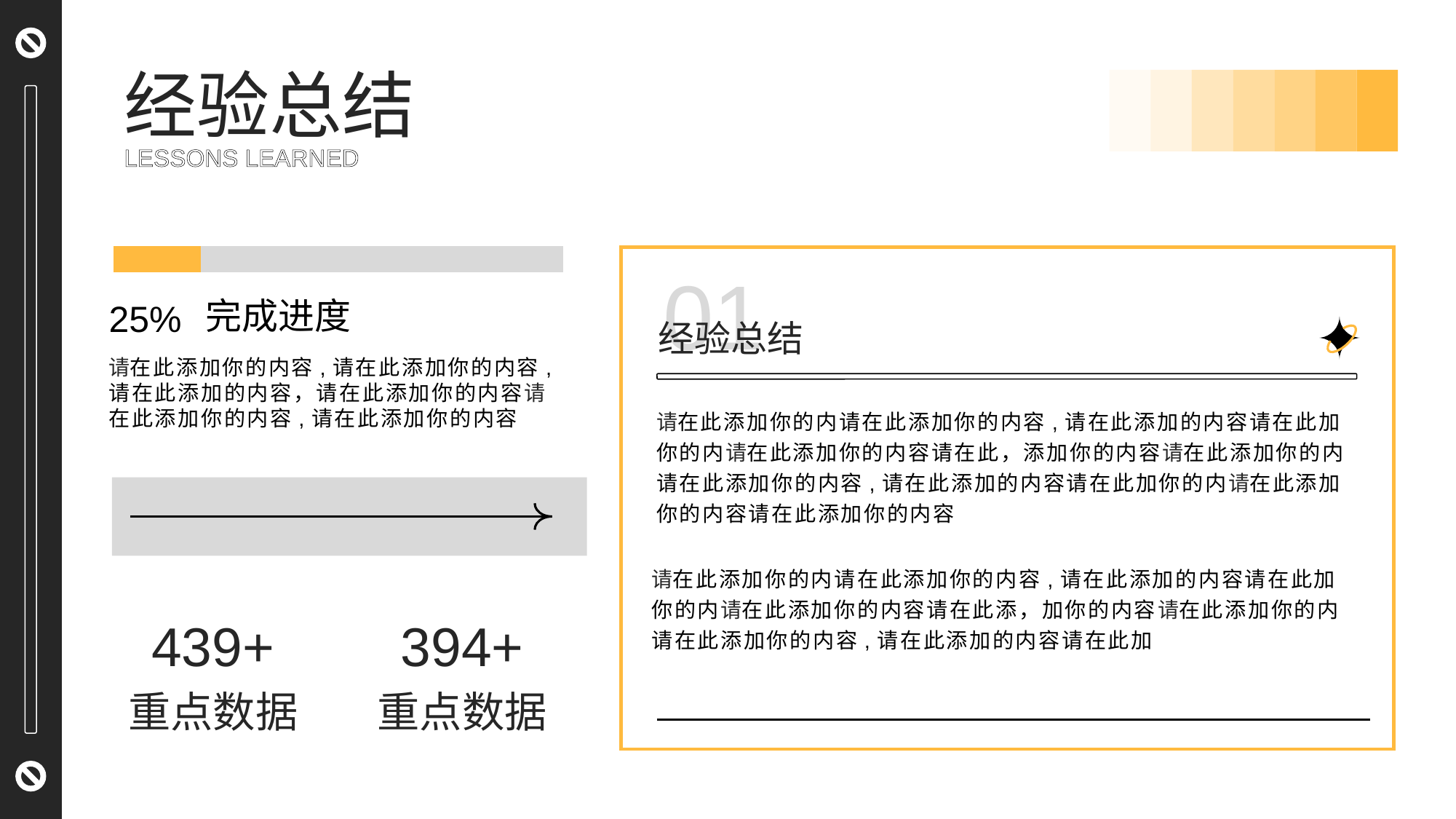

经验总结

LESSONS LEARNED

### Chart

| Category | 系列 1 | 系列 2 |
|---|---|---|
| 类别 1 | 0.24 | 1.0 |
01
完成进度
请在此添加你的内容,请在此添加你的内容,请在此添加的内容，请在此添加你的内容请在此添加你的内容,请在此添加你的内容
25%
经验总结

请在此添加你的内请在此添加你的内容,请在此添加的内容请在此加你的内请在此添加你的内容请在此，添加你的内容请在此添加你的内请在此添加你的内容,请在此添加的内容请在此加你的内请在此添加你的内容请在此添加你的内容

请在此添加你的内请在此添加你的内容,请在此添加的内容请在此加你的内请在此添加你的内容请在此添，加你的内容请在此添加你的内请在此添加你的内容,请在此添加的内容请在此加
439+
重点数据
394+
重点数据